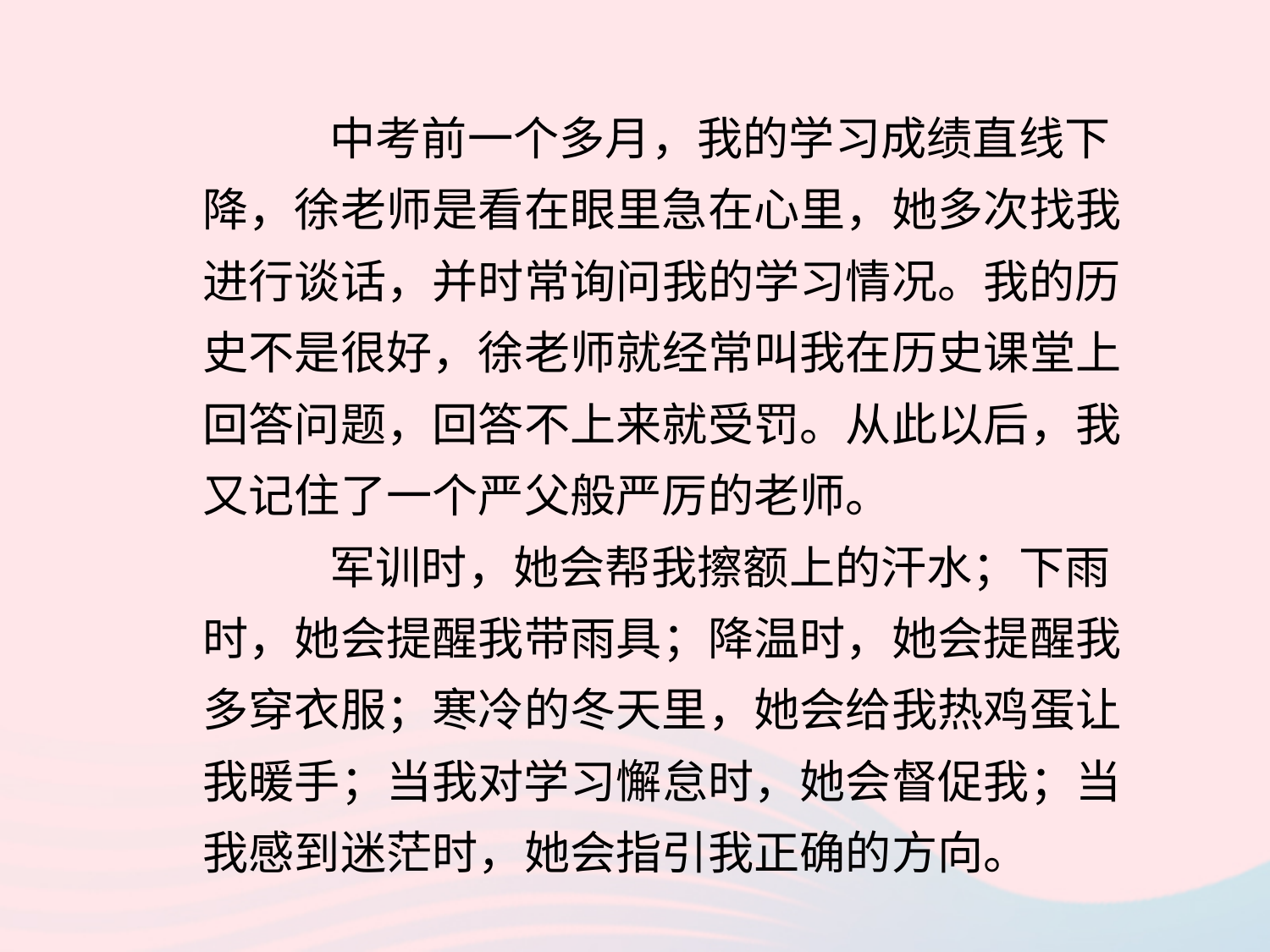

中考前一个多月，我的学习成绩直线下降，徐老师是看在眼里急在心里，她多次找我进行谈话，并时常询问我的学习情况。我的历史不是很好，徐老师就经常叫我在历史课堂上回答问题，回答不上来就受罚。从此以后，我又记住了一个严父般严厉的老师。
	军训时，她会帮我擦额上的汗水；下雨时，她会提醒我带雨具；降温时，她会提醒我多穿衣服；寒冷的冬天里，她会给我热鸡蛋让我暖手；当我对学习懈怠时，她会督促我；当我感到迷茫时，她会指引我正确的方向。